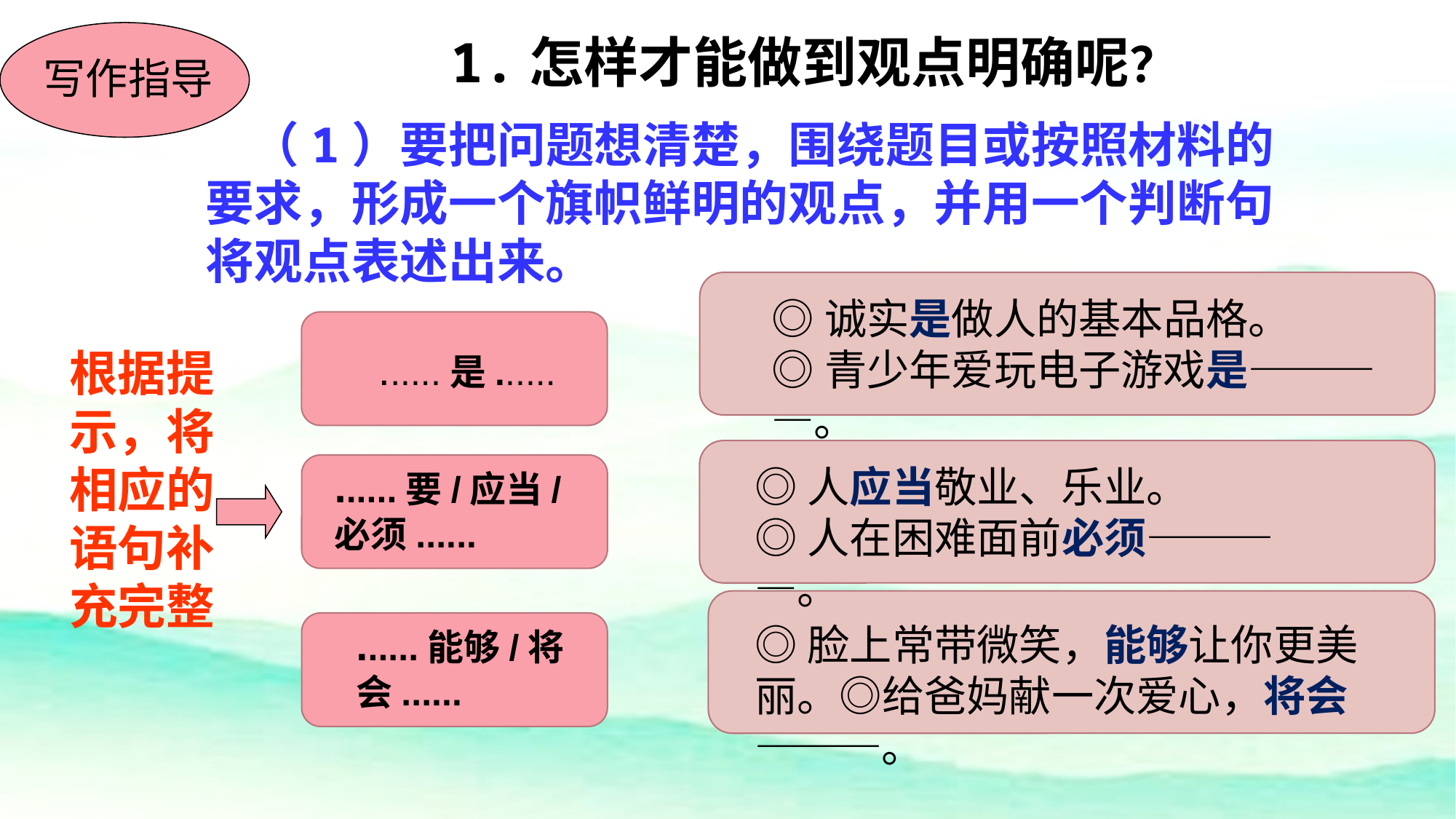

1.怎样才能做到观点明确呢？

写作指导
   （1）要把问题想清楚，围绕题目或按照材料的要求，形成一个旗帜鲜明的观点，并用一个判断句将观点表述出来。

◎诚实是做人的基本品格。
◎青少年爱玩电子游戏是————。

根据提示，将相应的语句补充完整
......是......

......要/应当/
必须......

◎人应当敬业、乐业。
◎人在困难面前必须————。

◎脸上常带微笑，能够让你更美丽。◎给爸妈献一次爱心，将会———。

......能够/将会......